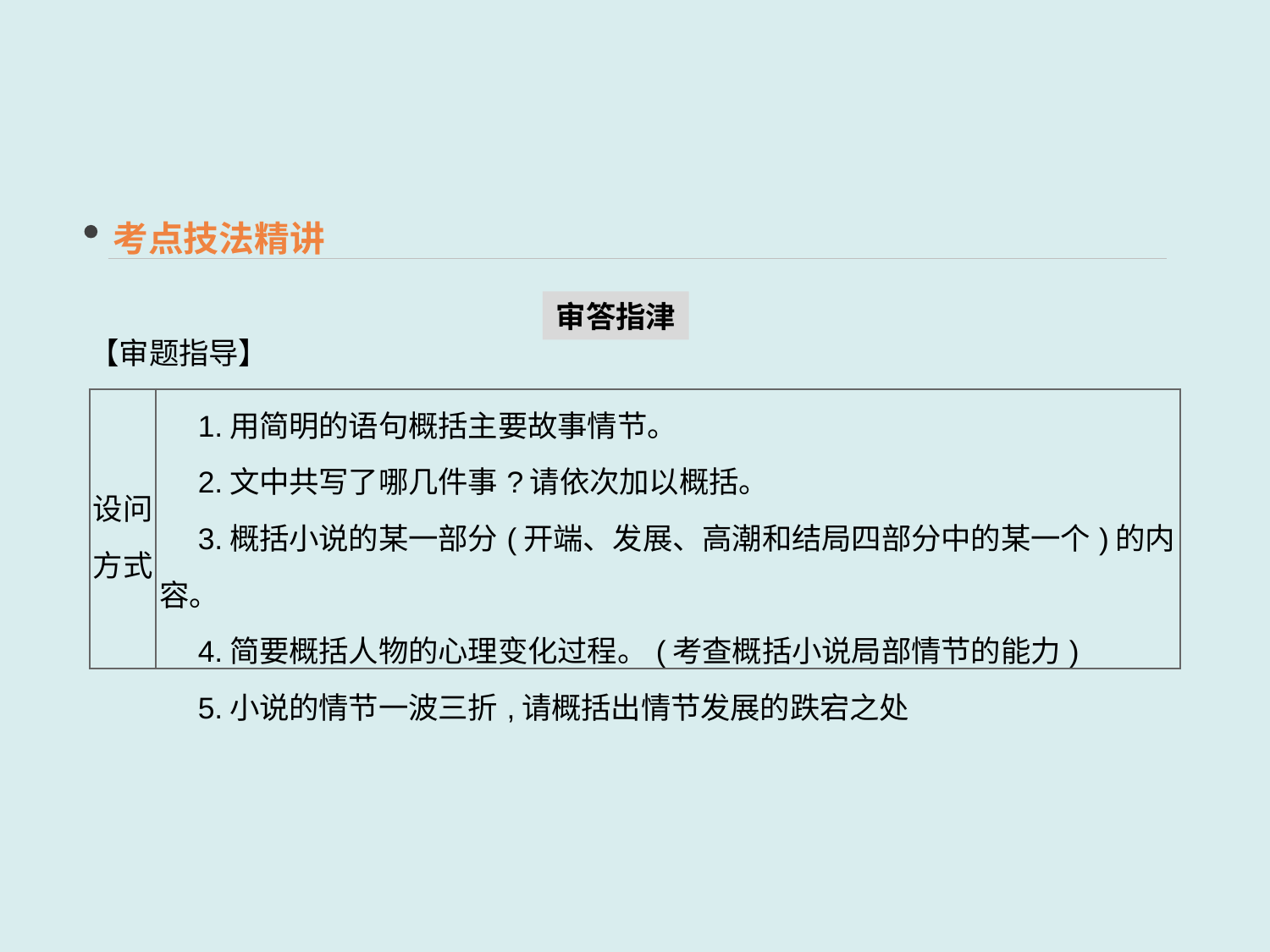

考点技法精讲

审答指津
【审题指导】
| 设问 方式 | 1.用简明的语句概括主要故事情节。 　2.文中共写了哪几件事?请依次加以概括。 　3.概括小说的某一部分(开端、发展、高潮和结局四部分中的某一个)的内容。 　4.简要概括人物的心理变化过程。(考查概括小说局部情节的能力) 　5.小说的情节一波三折,请概括出情节发展的跌宕之处 |
| --- | --- |